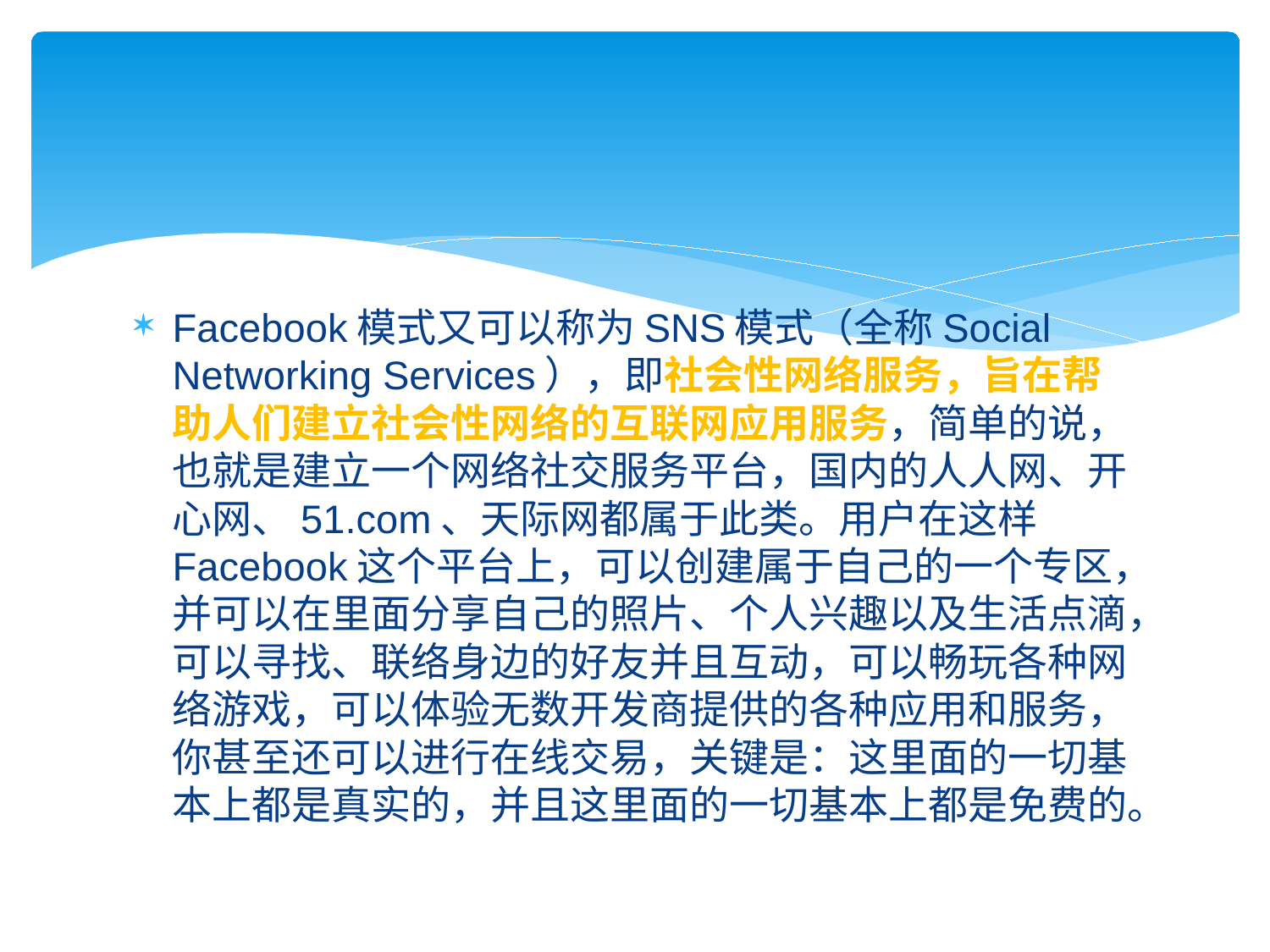

Facebook模式又可以称为SNS模式（全称Social Networking Services），即社会性网络服务，旨在帮助人们建立社会性网络的互联网应用服务，简单的说，也就是建立一个网络社交服务平台，国内的人人网、开心网、51.com、天际网都属于此类。用户在这样Facebook这个平台上，可以创建属于自己的一个专区，并可以在里面分享自己的照片、个人兴趣以及生活点滴，可以寻找、联络身边的好友并且互动，可以畅玩各种网络游戏，可以体验无数开发商提供的各种应用和服务，你甚至还可以进行在线交易，关键是：这里面的一切基本上都是真实的，并且这里面的一切基本上都是免费的。